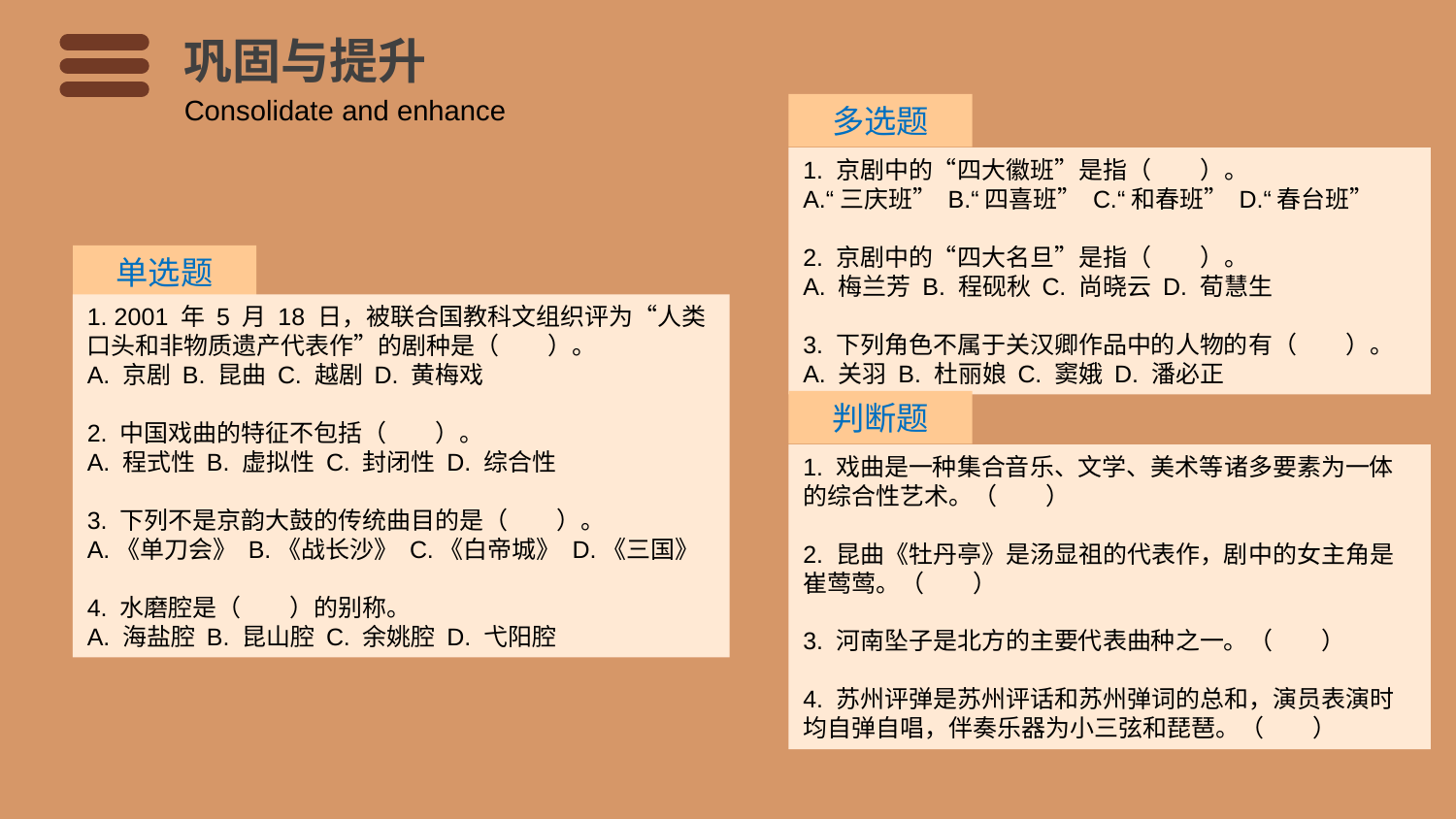

巩固与提升
Consolidate and enhance
多选题
1. 京剧中的“四大徽班”是指（　　）。
A.“三庆班” B.“四喜班” C.“和春班” D.“春台班”

2. 京剧中的“四大名旦”是指（　　）。
A. 梅兰芳 B. 程砚秋 C. 尚晓云 D. 荀慧生

3. 下列角色不属于关汉卿作品中的人物的有（　　）。
A. 关羽 B. 杜丽娘 C. 窦娥 D. 潘必正
单选题
1. 2001 年 5 月 18 日，被联合国教科文组织评为“人类口头和非物质遗产代表作”的剧种是（　　）。
A. 京剧 B. 昆曲 C. 越剧 D. 黄梅戏

2. 中国戏曲的特征不包括（　　）。
A. 程式性 B. 虚拟性 C. 封闭性 D. 综合性

3. 下列不是京韵大鼓的传统曲目的是（　　）。
A.《单刀会》 B.《战长沙》 C.《白帝城》 D.《三国》

4. 水磨腔是（　　）的别称。
A. 海盐腔 B. 昆山腔 C. 余姚腔 D. 弋阳腔
判断题
1. 戏曲是一种集合音乐、文学、美术等诸多要素为一体的综合性艺术。（　　）

2. 昆曲《牡丹亭》是汤显祖的代表作，剧中的女主角是崔莺莺。（　　）

3. 河南坠子是北方的主要代表曲种之一。（　　）

4. 苏州评弹是苏州评话和苏州弹词的总和，演员表演时均自弹自唱，伴奏乐器为小三弦和琵琶。（　　）